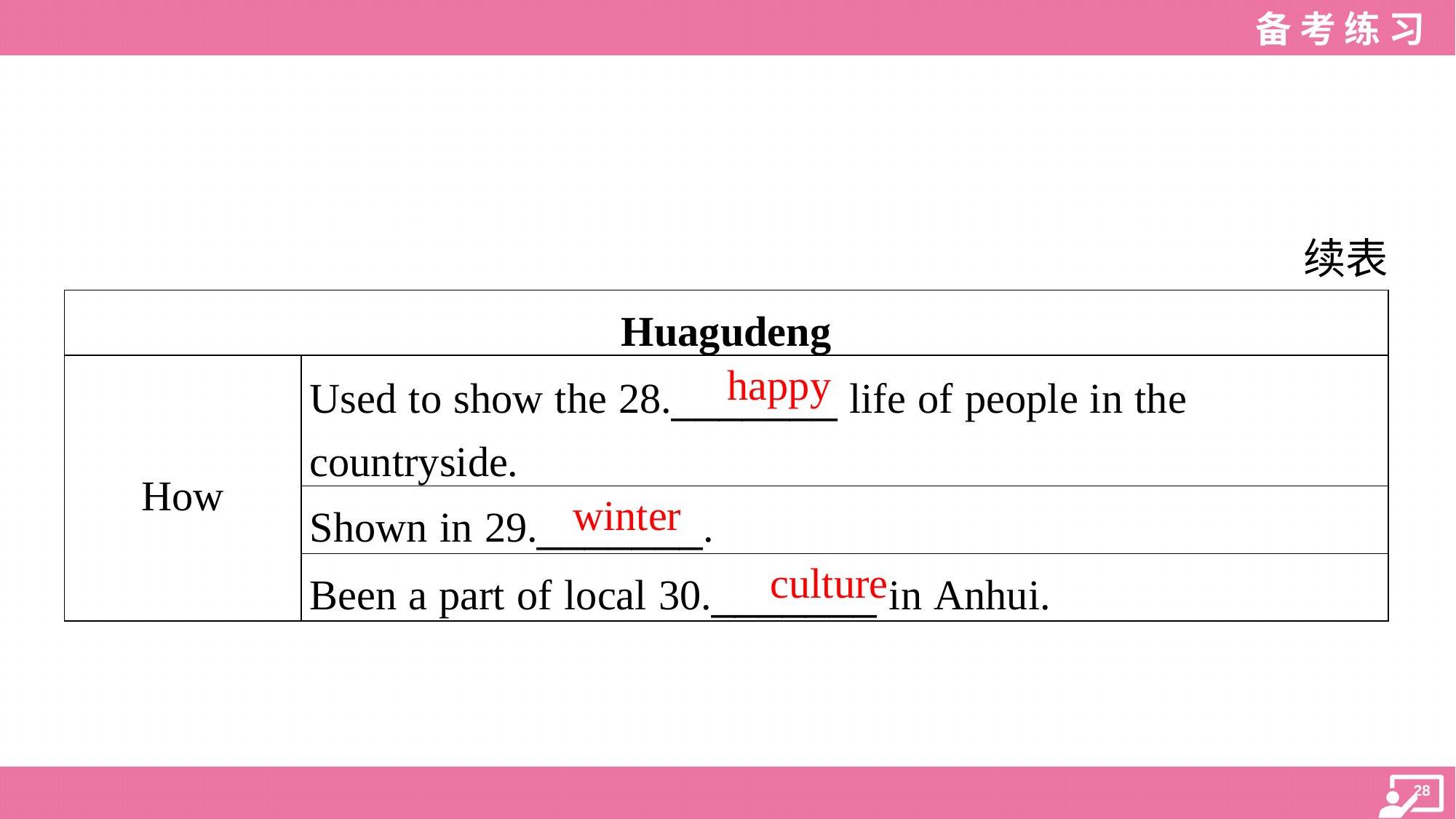

续表
| Huagudeng |  |
| --- | --- |
| How | Used to show the 28.\_\_\_\_\_\_\_ life of people in the countryside. |
|  | Shown in 29.\_\_\_\_\_\_\_. |
|  | Been a part of local 30.\_\_\_\_\_\_\_ in Anhui. |
happy
winter
culture